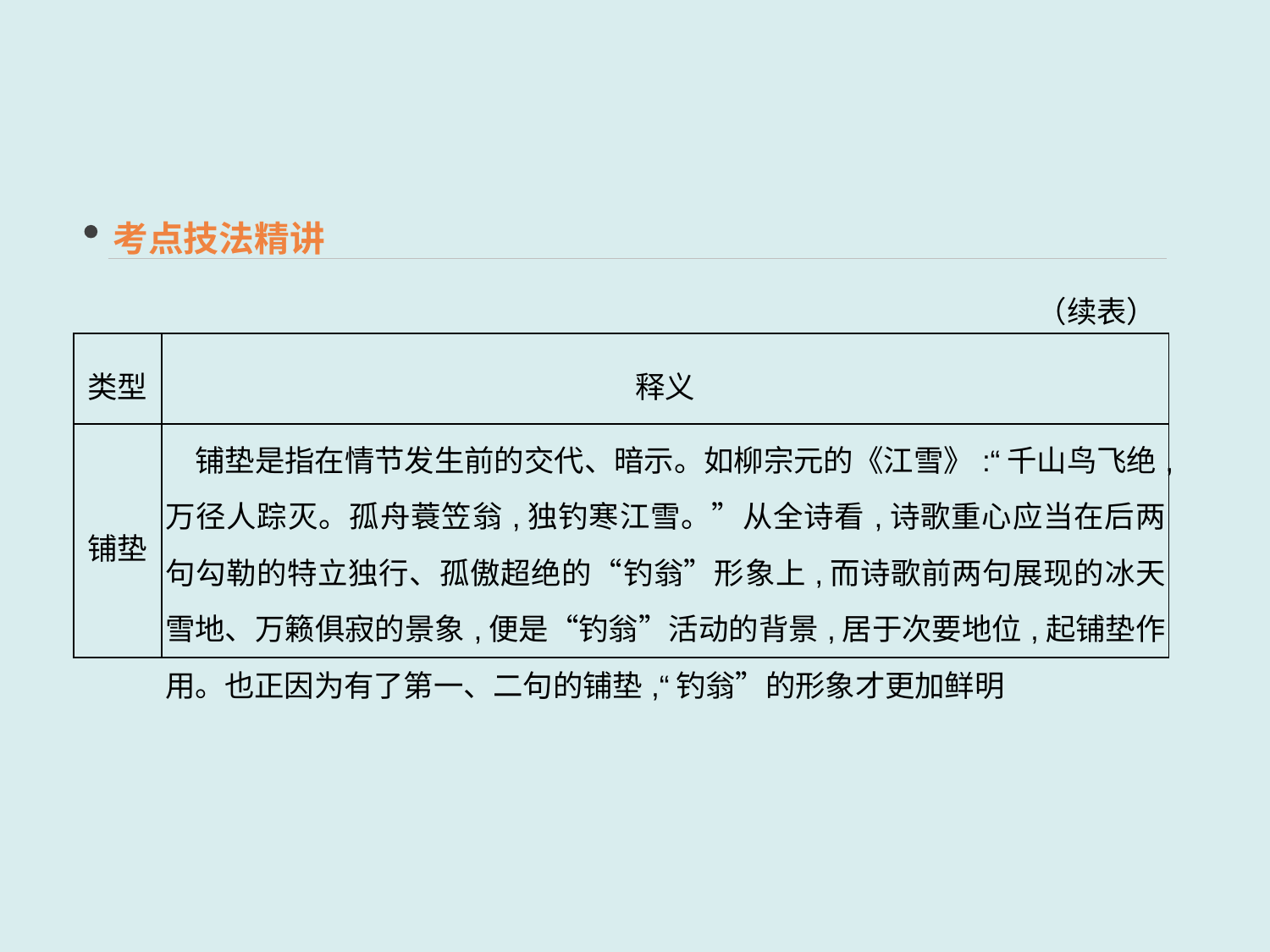

考点技法精讲

（续表）

| 类型 | 释义 |
| --- | --- |
| 铺垫 | 铺垫是指在情节发生前的交代、暗示。如柳宗元的《江雪》:“千山鸟飞绝,万径人踪灭。孤舟蓑笠翁,独钓寒江雪。”从全诗看,诗歌重心应当在后两句勾勒的特立独行、孤傲超绝的“钓翁”形象上,而诗歌前两句展现的冰天雪地、万籁俱寂的景象,便是“钓翁”活动的背景,居于次要地位,起铺垫作用。也正因为有了第一、二句的铺垫,“钓翁”的形象才更加鲜明 |